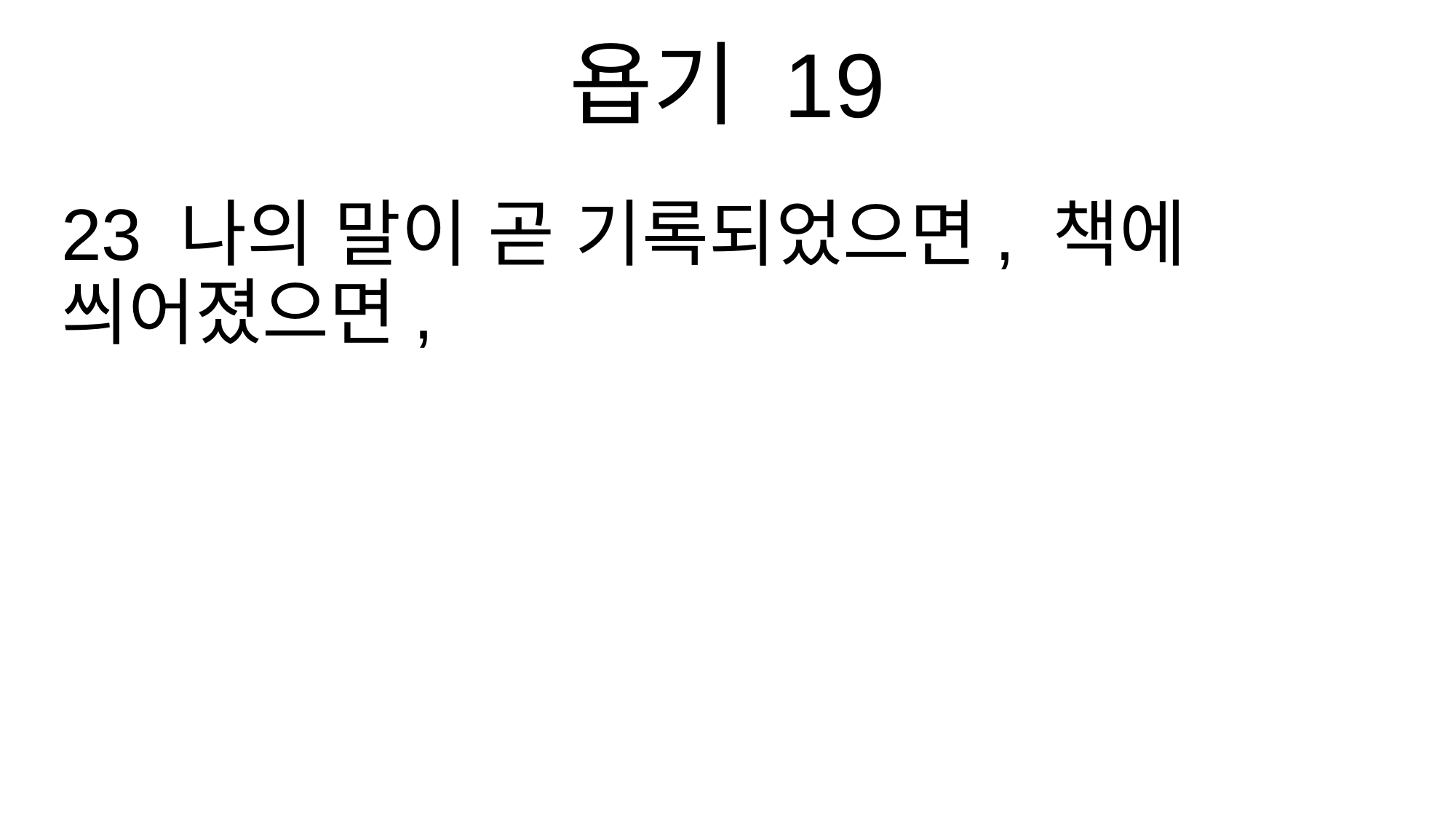

욥기 19
23 나의 말이 곧 기록되었으면, 책에 씌어졌으면,